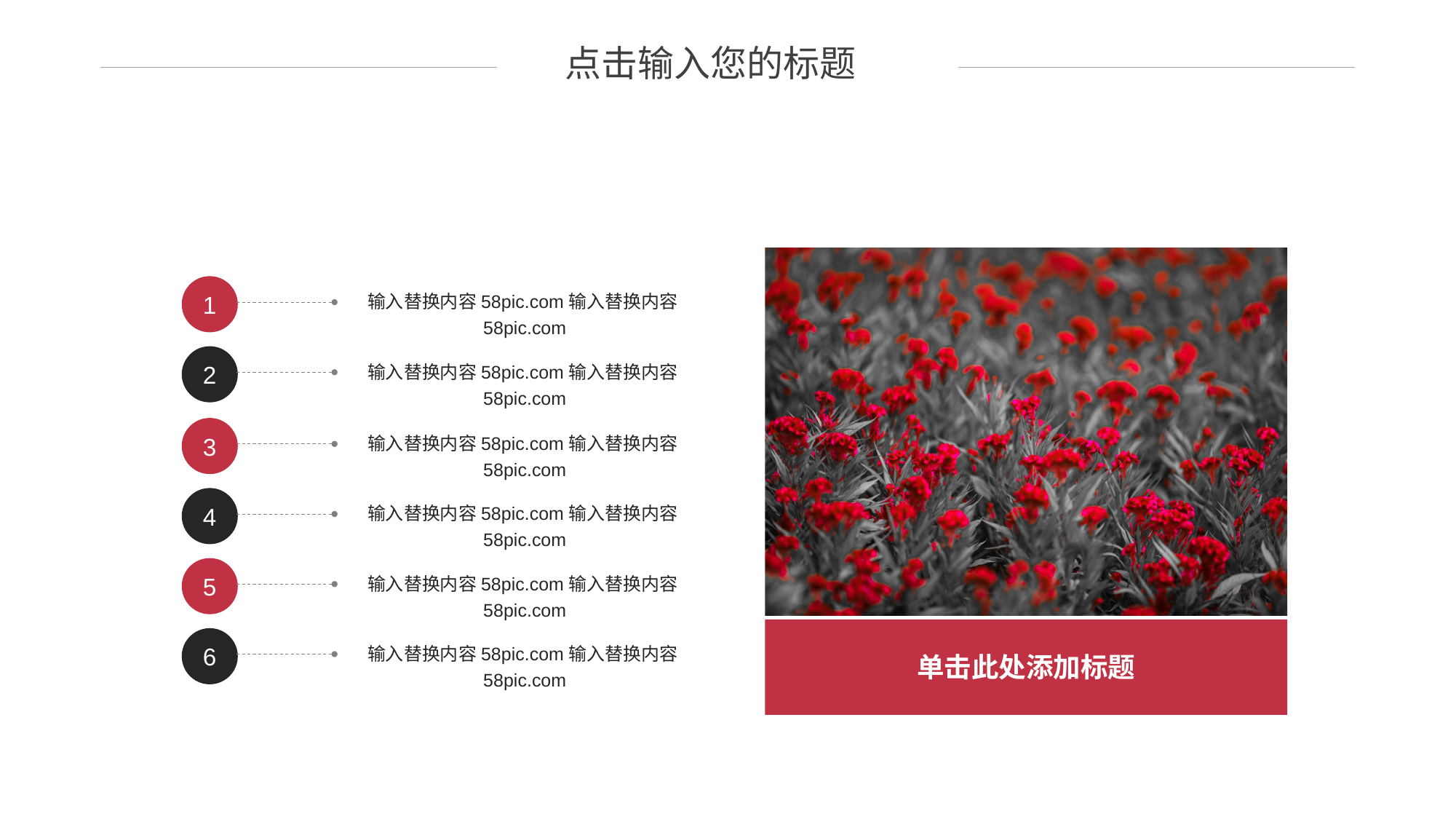

点击输入您的标题

1
输入替换内容58pic.com输入替换内容58pic.com

2
输入替换内容58pic.com输入替换内容58pic.com

3
输入替换内容58pic.com输入替换内容58pic.com

4
输入替换内容58pic.com输入替换内容58pic.com

5
输入替换内容58pic.com输入替换内容58pic.com

6
输入替换内容58pic.com输入替换内容58pic.com

单击此处添加标题